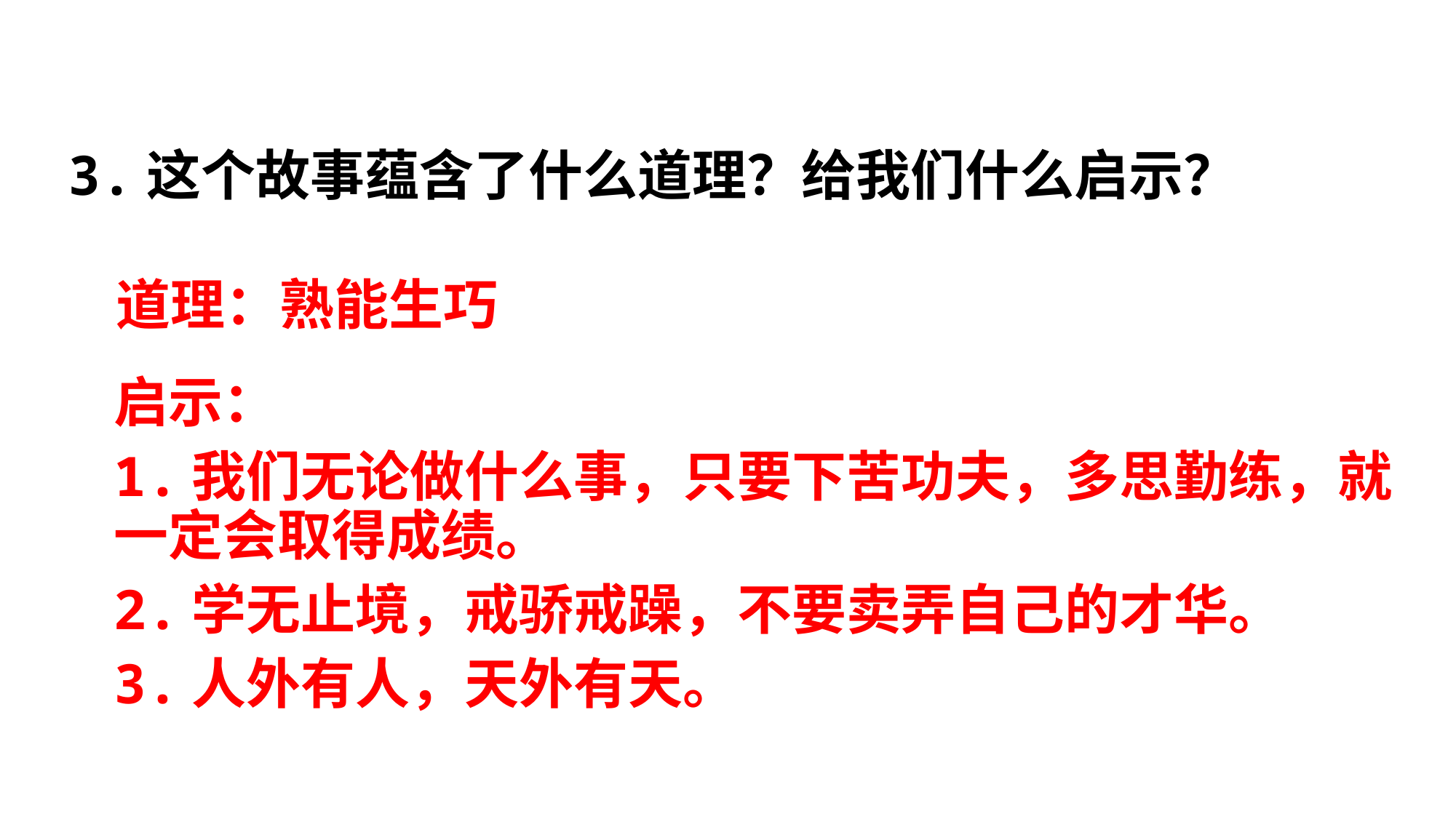

# 3.这个故事蕴含了什么道理？给我们什么启示？
道理：熟能生巧
启示：
1.我们无论做什么事，只要下苦功夫，多思勤练，就一定会取得成绩。
2.学无止境，戒骄戒躁，不要卖弄自己的才华。
3.人外有人，天外有天。